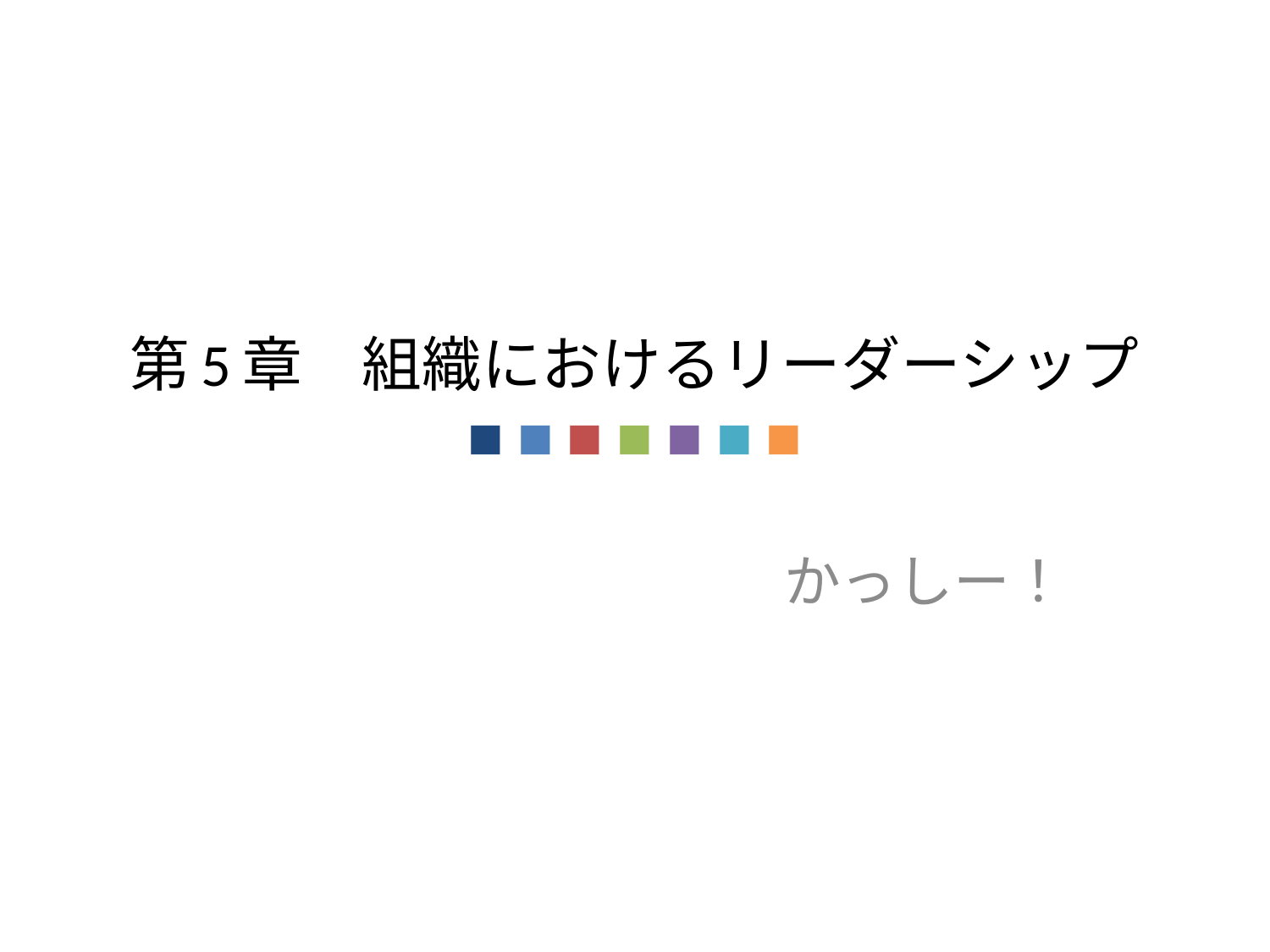

第5章　組織におけるリーダーシップ
■ ■ ■ ■ ■ ■ ■
かっしー！